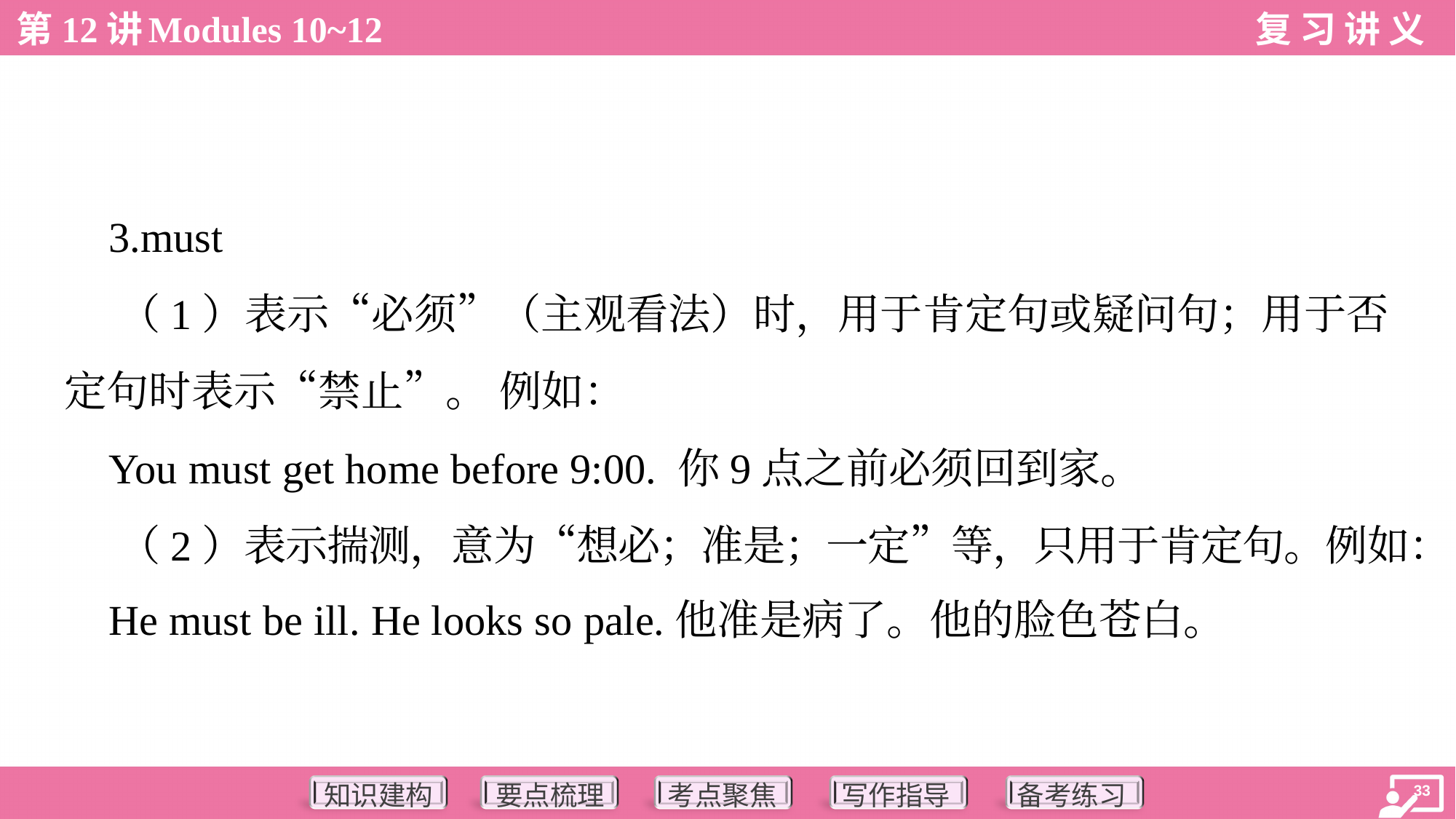

3.must
    （1）表示“必须”（主观看法）时，用于肯定句或疑问句；用于否
定句时表示“禁止”。 例如：
    You must get home before 9:00. 你9点之前必须回到家。
    （2）表示揣测，意为“想必；准是；一定”等，只用于肯定句。例如：
    He must be ill. He looks so pale.他准是病了。他的脸色苍白。